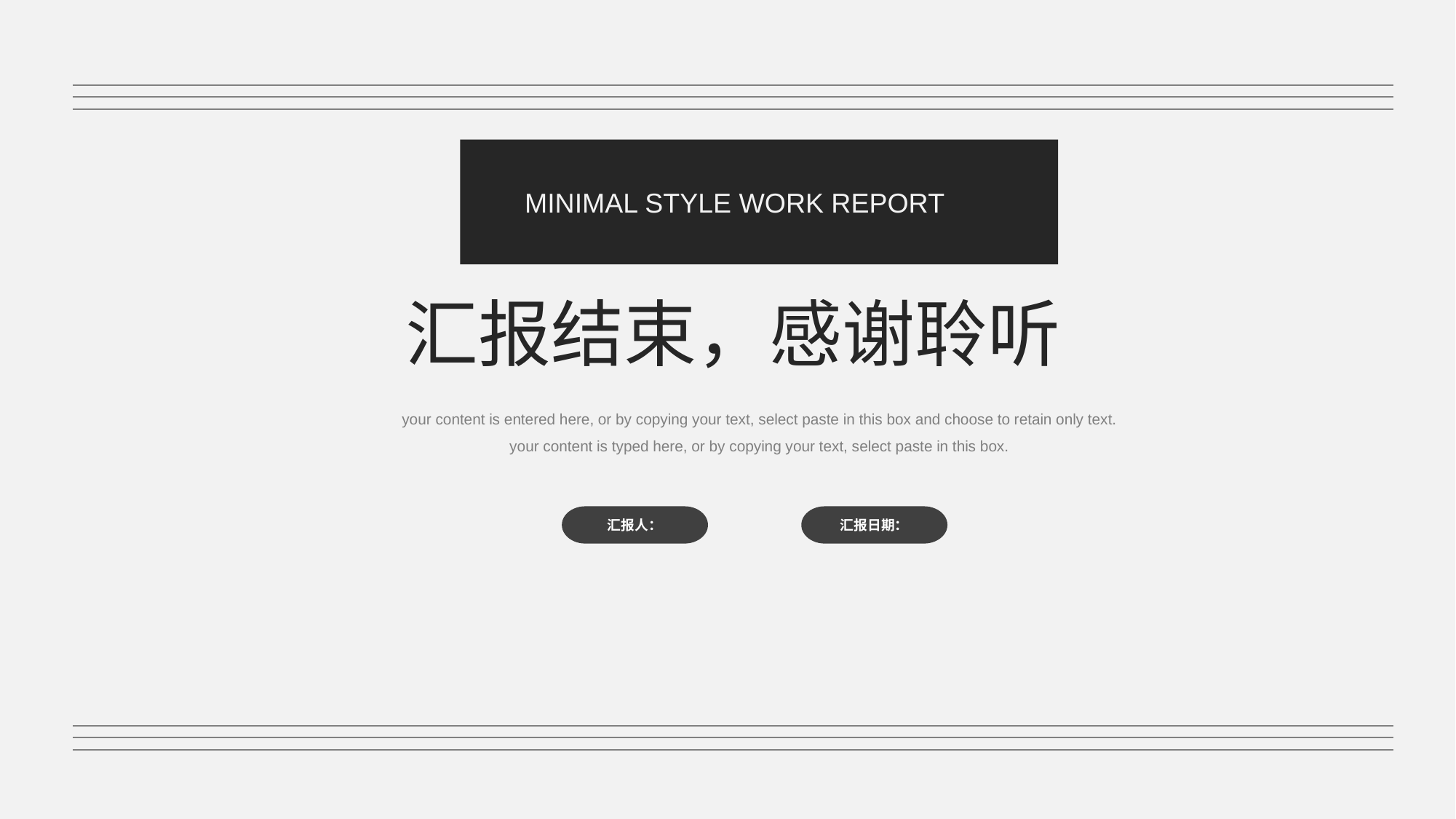

MINIMAL STYLE WORK REPORT
汇报结束，感谢聆听
your content is entered here, or by copying your text, select paste in this box and choose to retain only text. your content is typed here, or by copying your text, select paste in this box.
汇报人：
汇报日期：